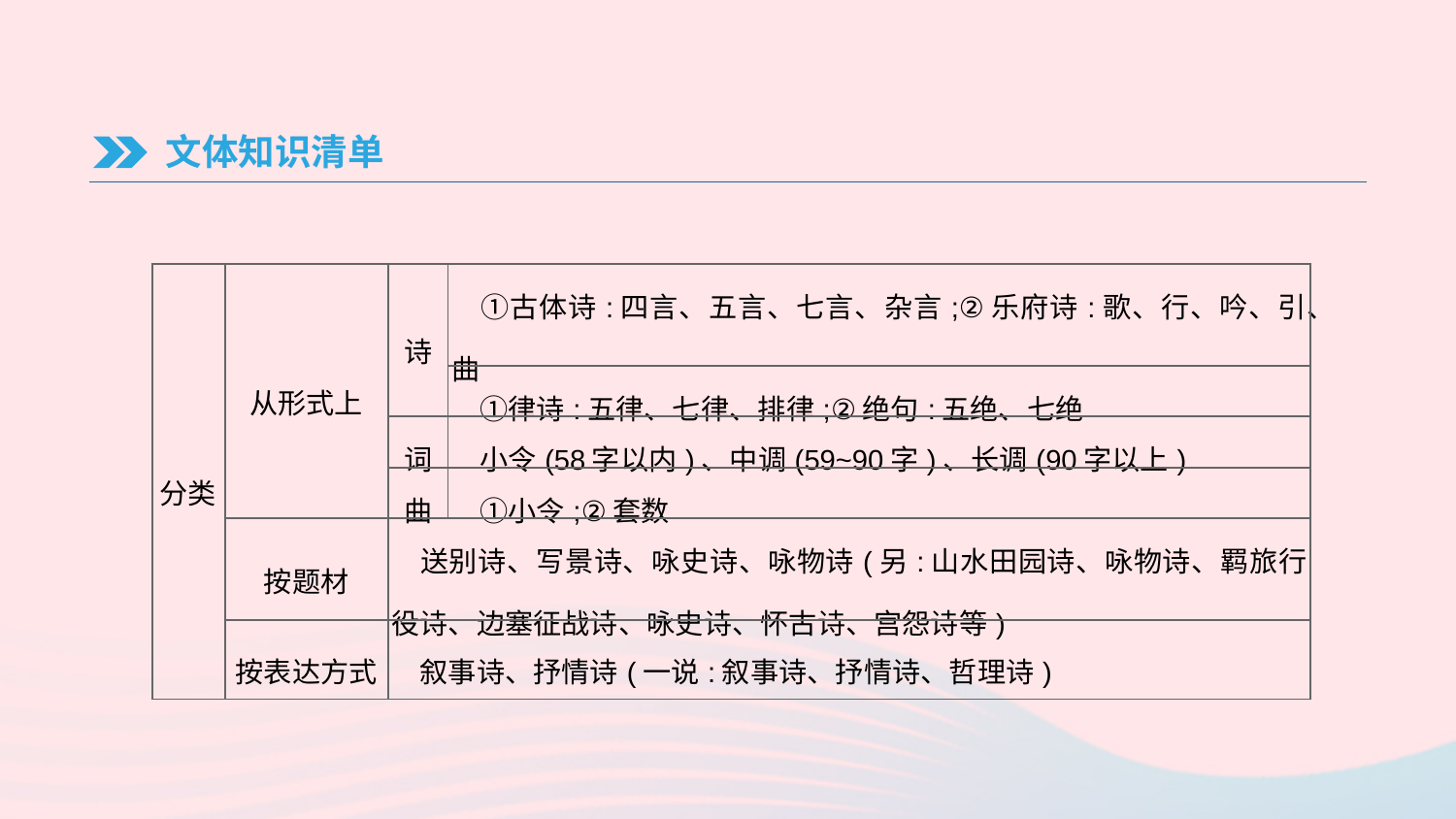

文体知识清单

| 分类 | 从形式上 | 诗 | ①古体诗:四言、五言、七言、杂言;②乐府诗:歌、行、吟、引、曲 |
| --- | --- | --- | --- |
|  |  |  | ①律诗:五律、七律、排律;②绝句:五绝、七绝 |
|  |  | 词 | 小令(58字以内)、中调(59~90字)、长调(90字以上) |
|  |  | 曲 | ①小令;②套数 |
|  | 按题材 | 送别诗、写景诗、咏史诗、咏物诗(另:山水田园诗、咏物诗、羁旅行役诗、边塞征战诗、咏史诗、怀古诗、宫怨诗等) |  |
|  | 按表达方式 | 叙事诗、抒情诗(一说:叙事诗、抒情诗、哲理诗) |  |